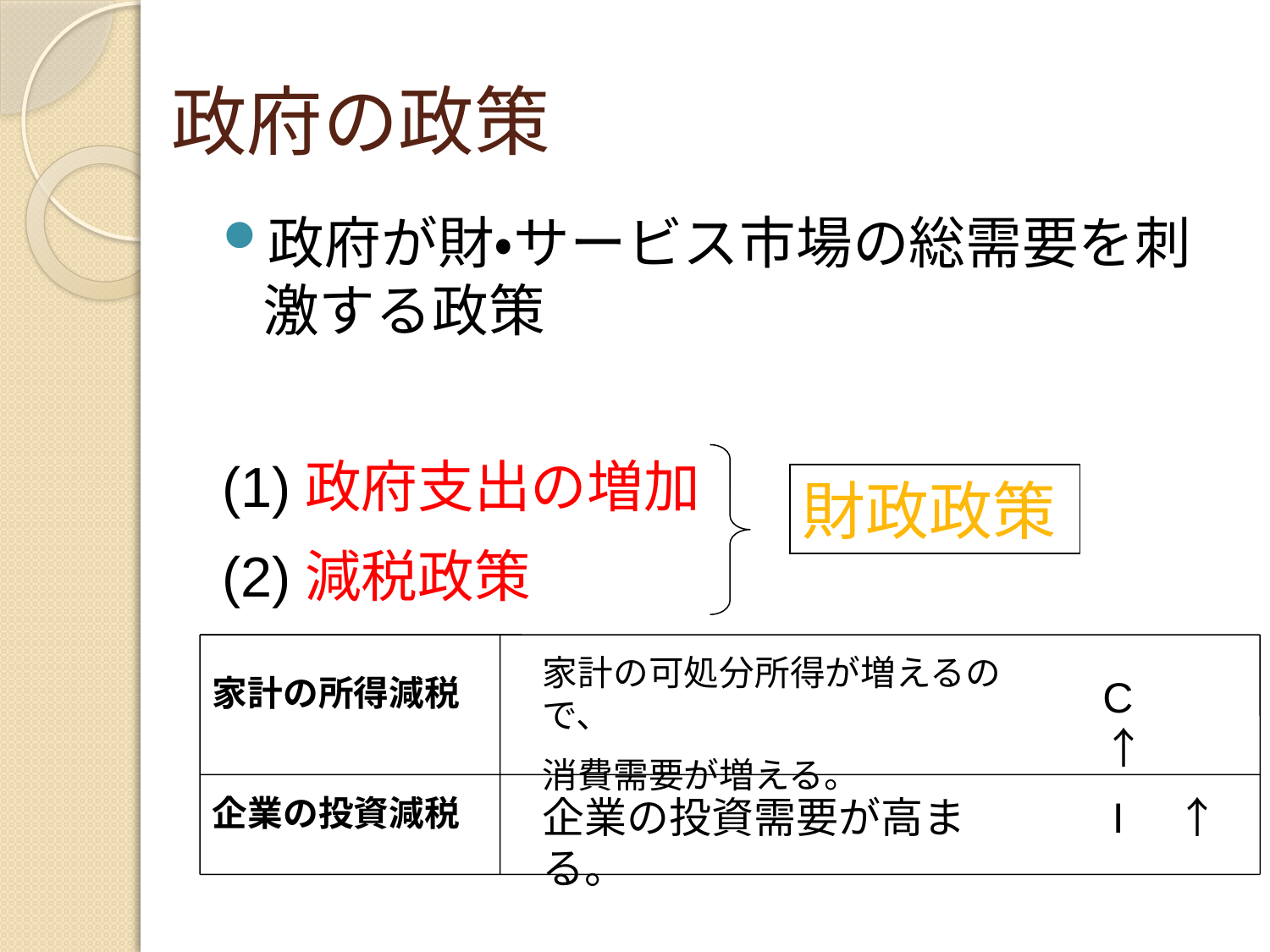

# 政府の政策
政府が財・サービス市場の総需要を刺激する政策
(1)政府支出の増加

財政政策
(2)減税政策

家計の可処分所得が増えるので、
消費需要が増える。
家計の所得減税
C　↑

企業の投資減税
企業の投資需要が高まる。
I　↑